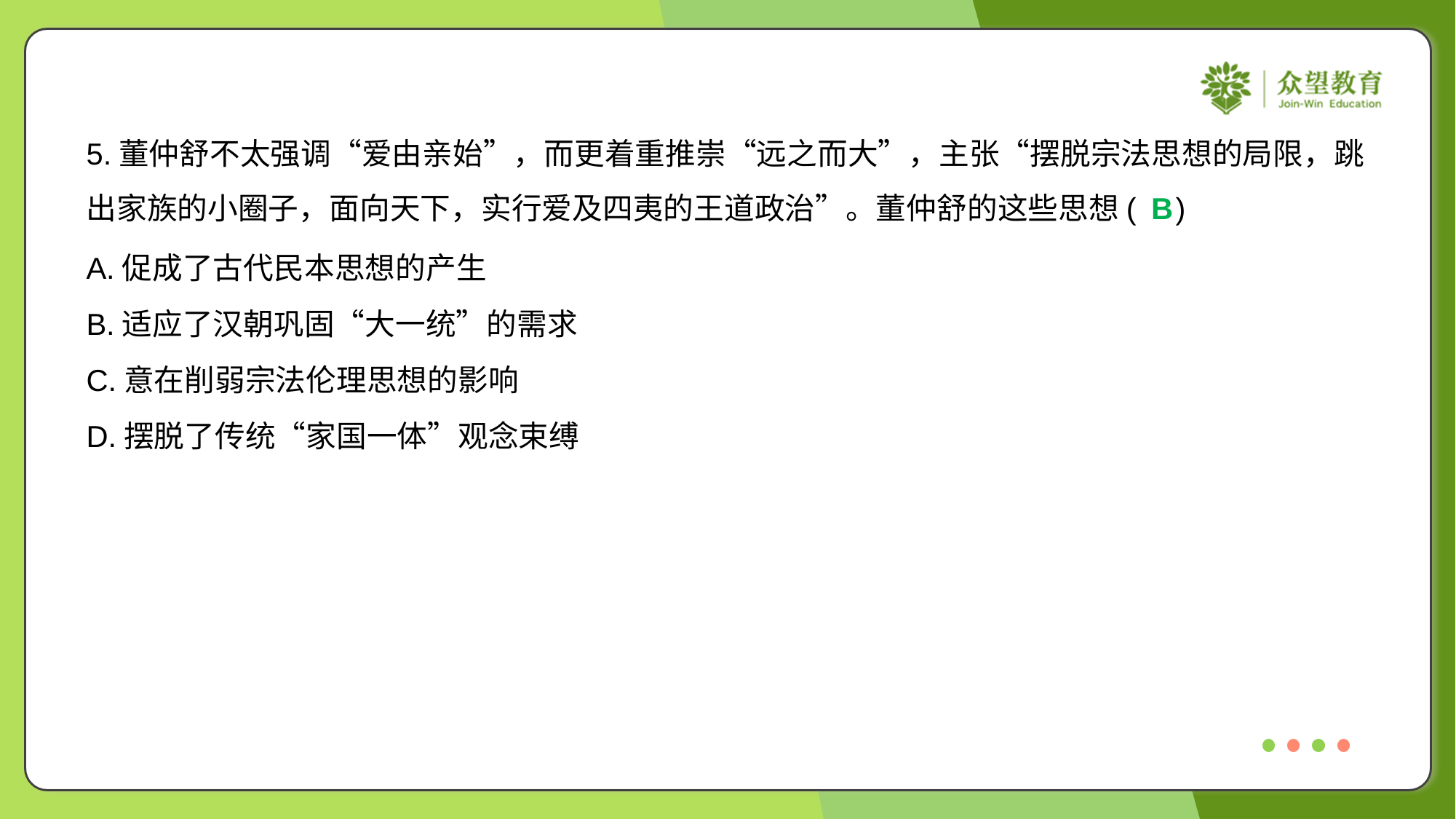

5.董仲舒不太强调“爱由亲始”，而更着重推崇“远之而大”，主张“摆脱宗法思想的局限，跳
出家族的小圈子，面向天下，实行爱及四夷的王道政治”。董仲舒的这些思想(     )
B
A.促成了古代民本思想的产生
B.适应了汉朝巩固“大一统”的需求
C.意在削弱宗法伦理思想的影响
D.摆脱了传统“家国一体”观念束缚